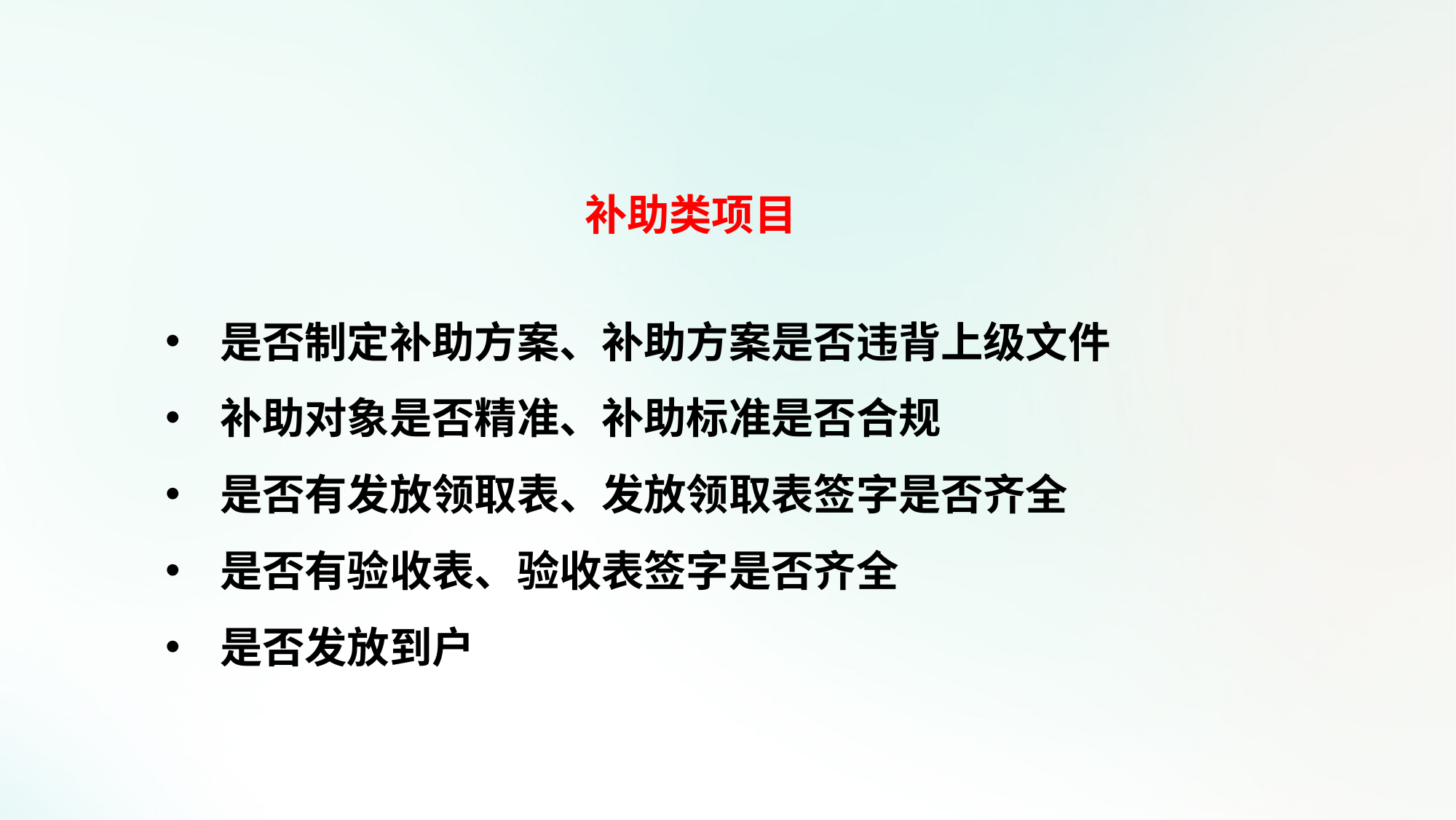

补助类项目

是否制定补助方案、补助方案是否违背上级文件
补助对象是否精准、补助标准是否合规
是否有发放领取表、发放领取表签字是否齐全
是否有验收表、验收表签字是否齐全
是否发放到户